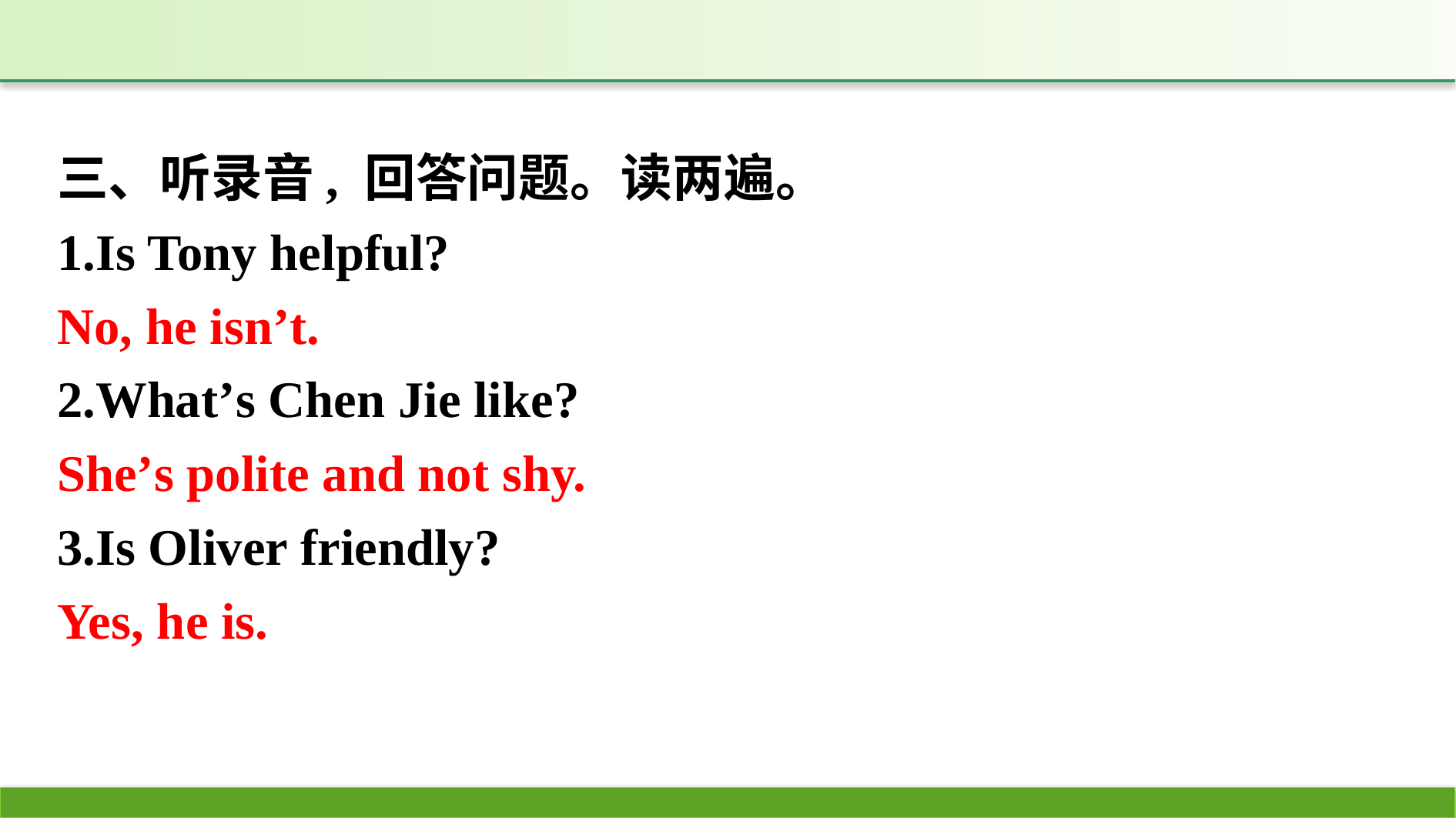

三、听录音, 回答问题。读两遍。
1.Is Tony helpful?

2.What’s Chen Jie like?

3.Is Oliver friendly?
No, he isn’t.

She’s polite and not shy.

Yes, he is.